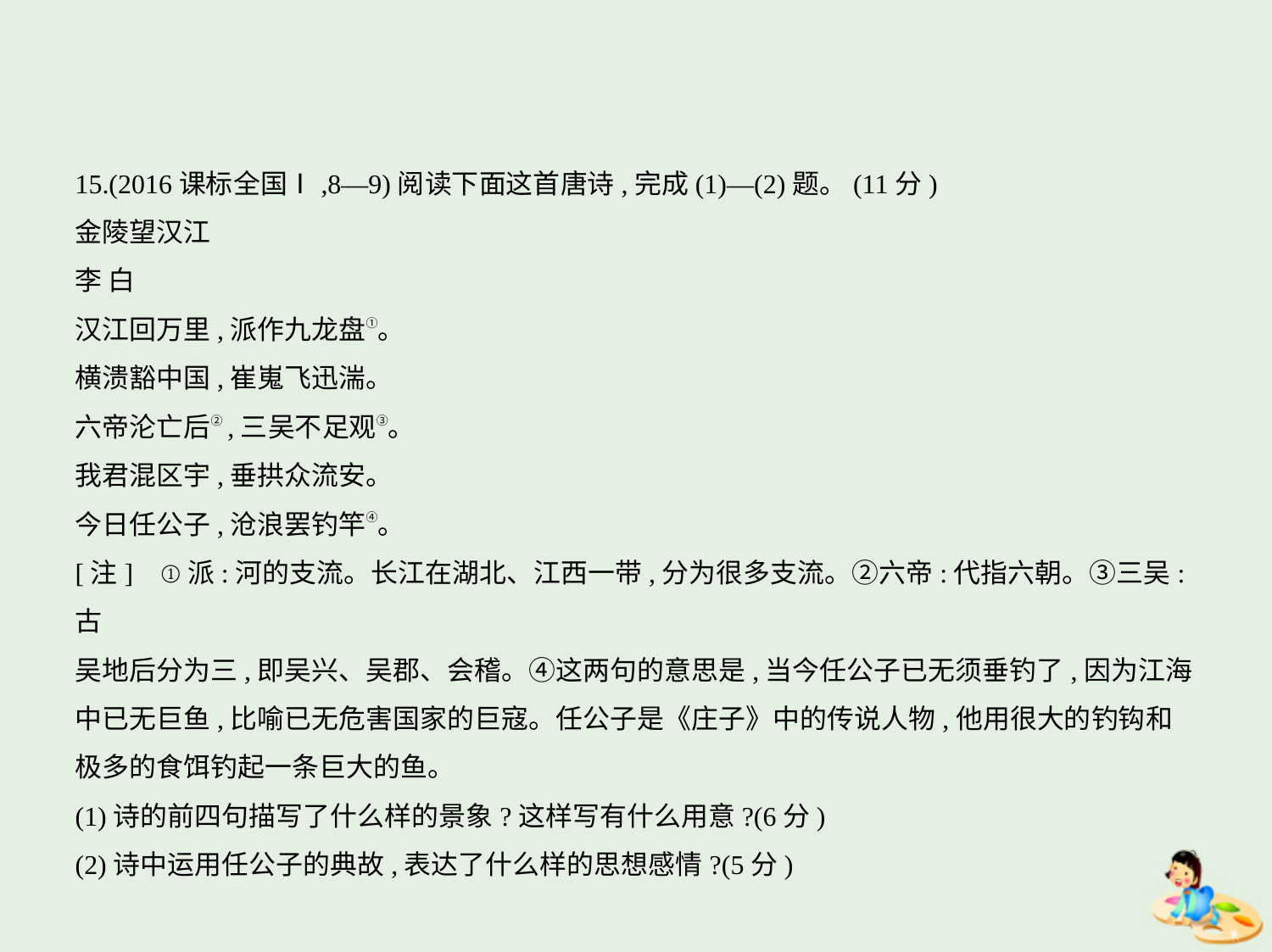

15.(2016课标全国Ⅰ,8—9)阅读下面这首唐诗,完成(1)—(2)题。(11分)
金陵望汉江
李 白
汉江回万里,派作九龙盘①。
横溃豁中国,崔嵬飞迅湍。
六帝沦亡后②,三吴不足观③。
我君混区宇,垂拱众流安。
今日任公子,沧浪罢钓竿④。
[注]    ①派:河的支流。长江在湖北、江西一带,分为很多支流。②六帝:代指六朝。③三吴:古
吴地后分为三,即吴兴、吴郡、会稽。④这两句的意思是,当今任公子已无须垂钓了,因为江海
中已无巨鱼,比喻已无危害国家的巨寇。任公子是《庄子》中的传说人物,他用很大的钓钩和
极多的食饵钓起一条巨大的鱼。
(1)诗的前四句描写了什么样的景象?这样写有什么用意?(6分)
(2)诗中运用任公子的典故,表达了什么样的思想感情?(5分)